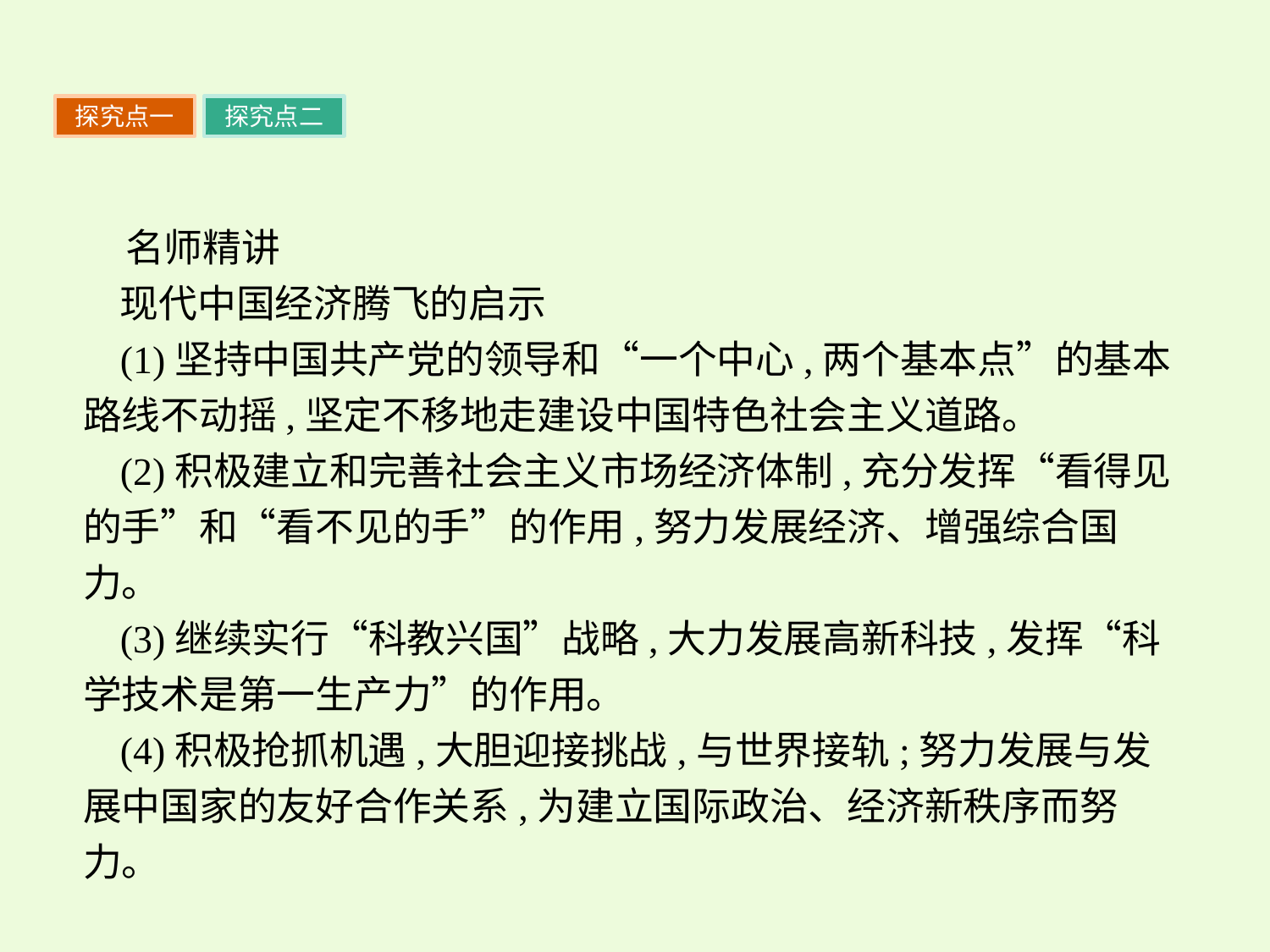

探究点一
探究点二
名师精讲
现代中国经济腾飞的启示
(1)坚持中国共产党的领导和“一个中心,两个基本点”的基本路线不动摇,坚定不移地走建设中国特色社会主义道路。
(2)积极建立和完善社会主义市场经济体制,充分发挥“看得见的手”和“看不见的手”的作用,努力发展经济、增强综合国力。
(3)继续实行“科教兴国”战略,大力发展高新科技,发挥“科学技术是第一生产力”的作用。
(4)积极抢抓机遇,大胆迎接挑战,与世界接轨;努力发展与发展中国家的友好合作关系,为建立国际政治、经济新秩序而努力。